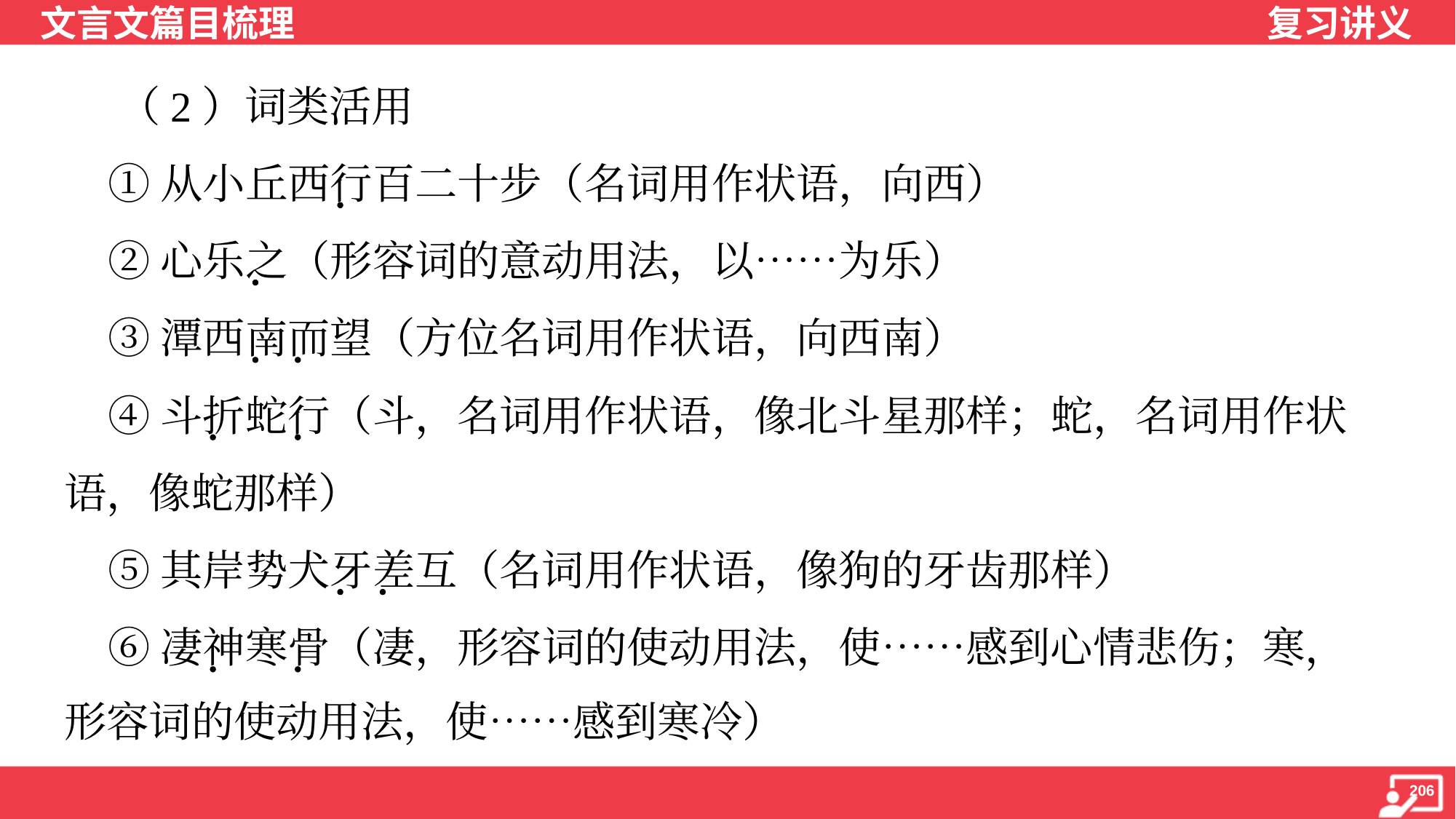

（2）词类活用
    ①从小丘西行百二十步（名词用作状语，向西）
    ②心乐之（形容词的意动用法，以……为乐）
    ③潭西南而望（方位名词用作状语，向西南）
    ④斗折蛇行（斗，名词用作状语，像北斗星那样；蛇，名词用作状
语，像蛇那样）
    ⑤其岸势犬牙差互（名词用作状语，像狗的牙齿那样）
    ⑥凄神寒骨（凄，形容词的使动用法，使……感到心情悲伤；寒，
形容词的使动用法，使……感到寒冷）